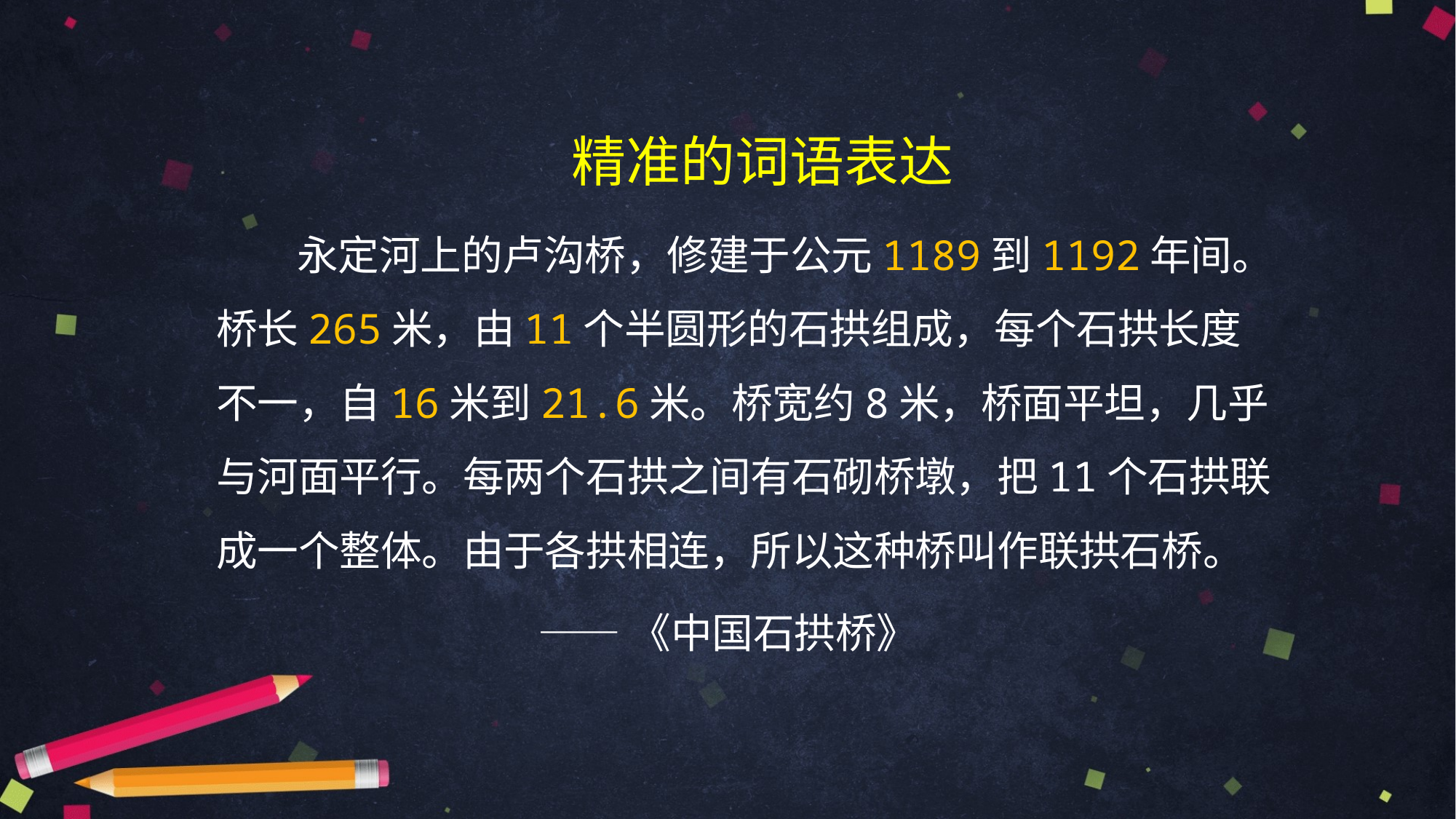

精准的词语表达
  永定河上的卢沟桥，修建于公元1189到1192年间。桥长265米，由11个半圆形的石拱组成，每个石拱长度不一，自16米到21.6米。桥宽约8米，桥面平坦，几乎与河面平行。每两个石拱之间有石砌桥墩，把11个石拱联成一个整体。由于各拱相连，所以这种桥叫作联拱石桥。
                             ——《中国石拱桥》